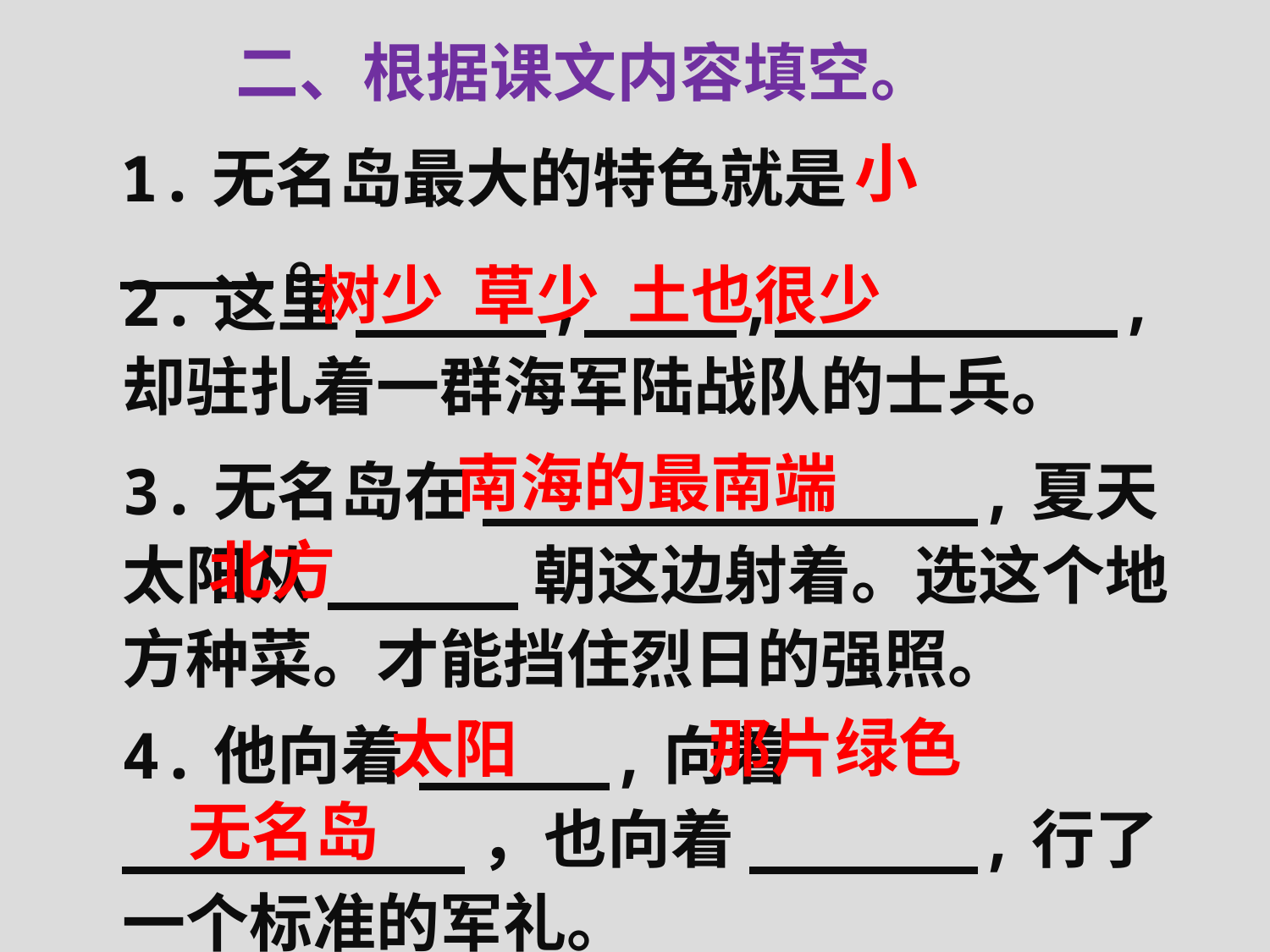

二、根据课文内容填空。
小
1.无名岛最大的特色就是____。
2.这里_____,____,_________,却驻扎着一群海军陆战队的士兵。
树少  草少  土也很少
南海的最南端
3.无名岛在_____________,夏天太阳从_____朝这边射着。选这个地方种菜。才能挡住烈日的强照。
北方
4.他向着_____,向着_________，也向着______,行了一个标准的军礼。
那片绿色
太阳
无名岛